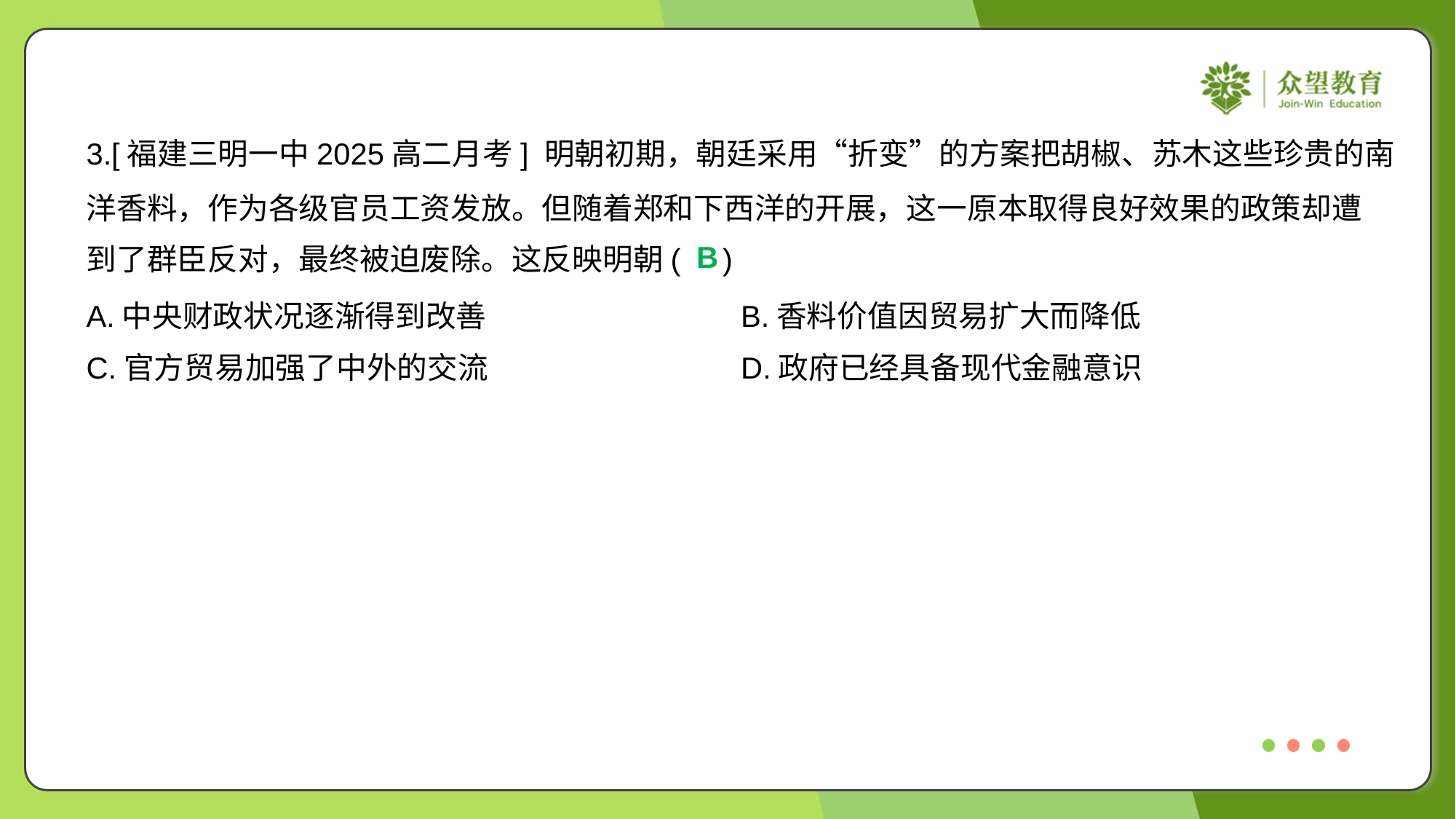

3.[福建三明一中2025高二月考] 明朝初期，朝廷采用“折变”的方案把胡椒、苏木这些珍贵的南
洋香料，作为各级官员工资发放。但随着郑和下西洋的开展，这一原本取得良好效果的政策却遭
到了群臣反对，最终被迫废除。这反映明朝(     )
B
A.中央财政状况逐渐得到改善	B.香料价值因贸易扩大而降低
C.官方贸易加强了中外的交流	D.政府已经具备现代金融意识